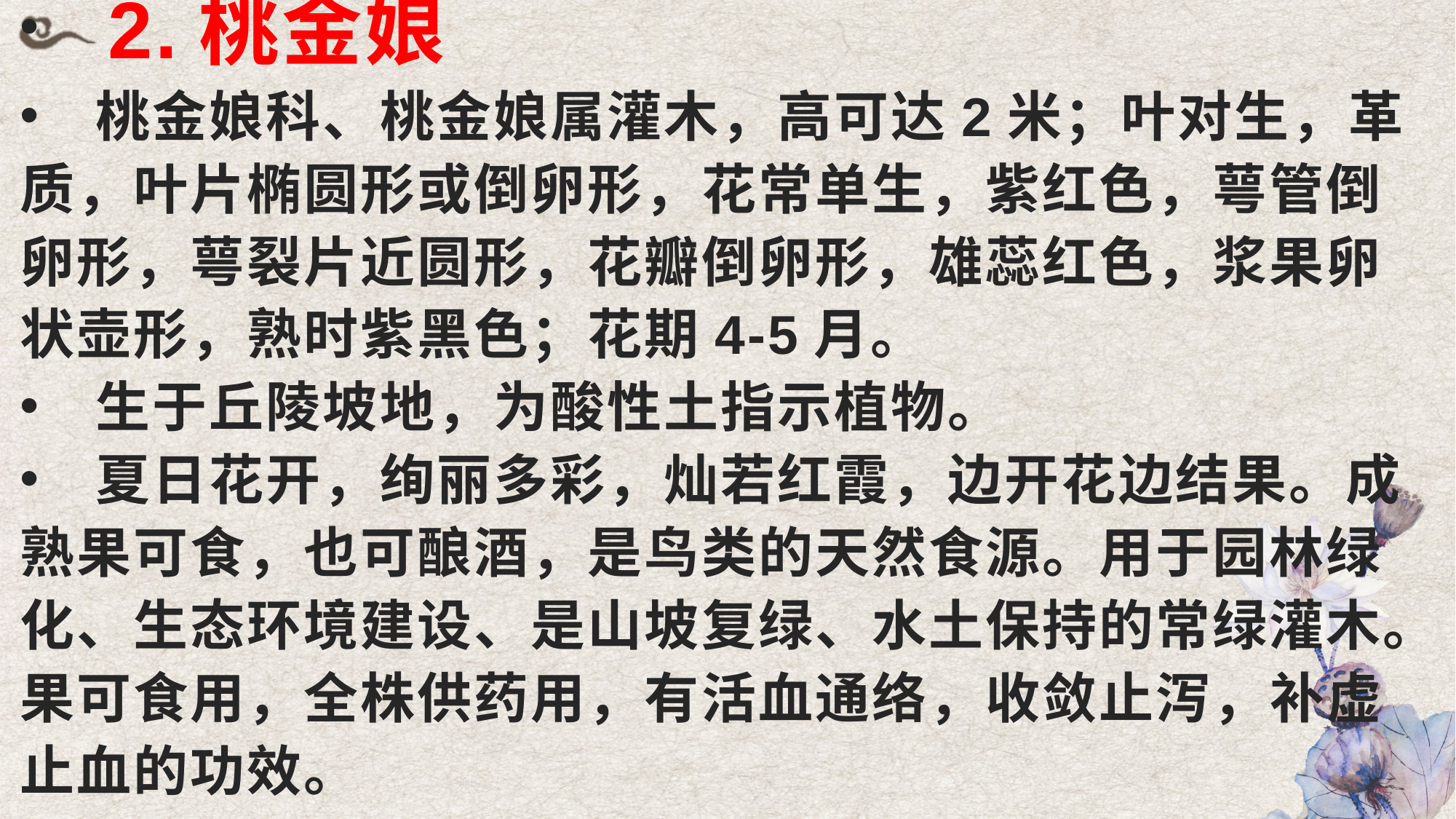

2.桃金娘
   桃金娘科、桃金娘属灌木，高可达2米；叶对生，革质，叶片椭圆形或倒卵形，花常单生，紫红色，萼管倒卵形，萼裂片近圆形，花瓣倒卵形，雄蕊红色，浆果卵状壶形，熟时紫黑色；花期4-5月。
   生于丘陵坡地，为酸性土指示植物。
   夏日花开，绚丽多彩，灿若红霞，边开花边结果。成熟果可食，也可酿酒，是鸟类的天然食源。用于园林绿化、生态环境建设、是山坡复绿、水土保持的常绿灌木。果可食用，全株供药用，有活血通络，收敛止泻，补虚止血的功效。

#